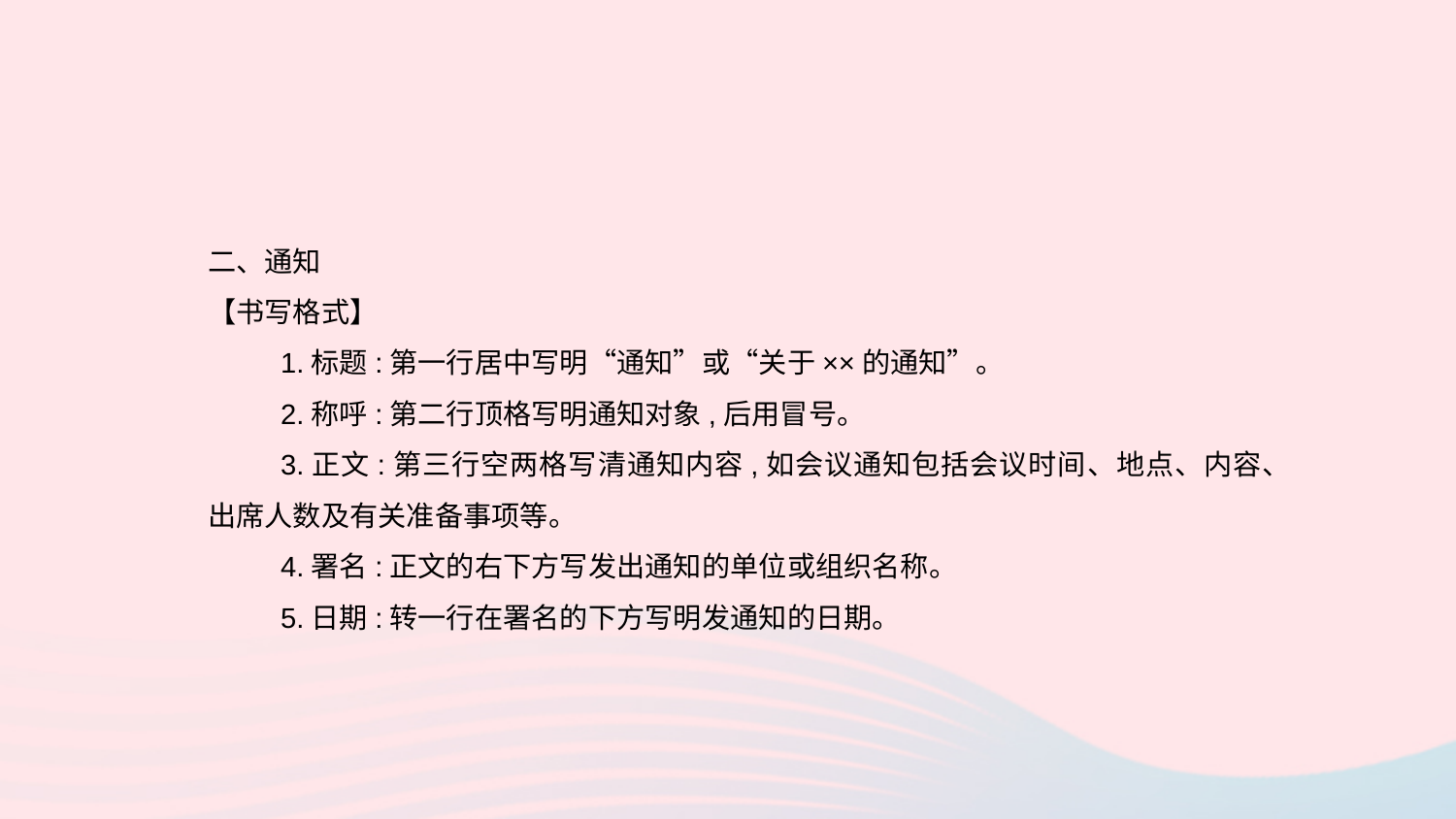

二、通知
【书写格式】
1.标题:第一行居中写明“通知”或“关于××的通知”。
2.称呼:第二行顶格写明通知对象,后用冒号。
3.正文:第三行空两格写清通知内容,如会议通知包括会议时间、地点、内容、出席人数及有关准备事项等。
4.署名:正文的右下方写发出通知的单位或组织名称。
5.日期:转一行在署名的下方写明发通知的日期。